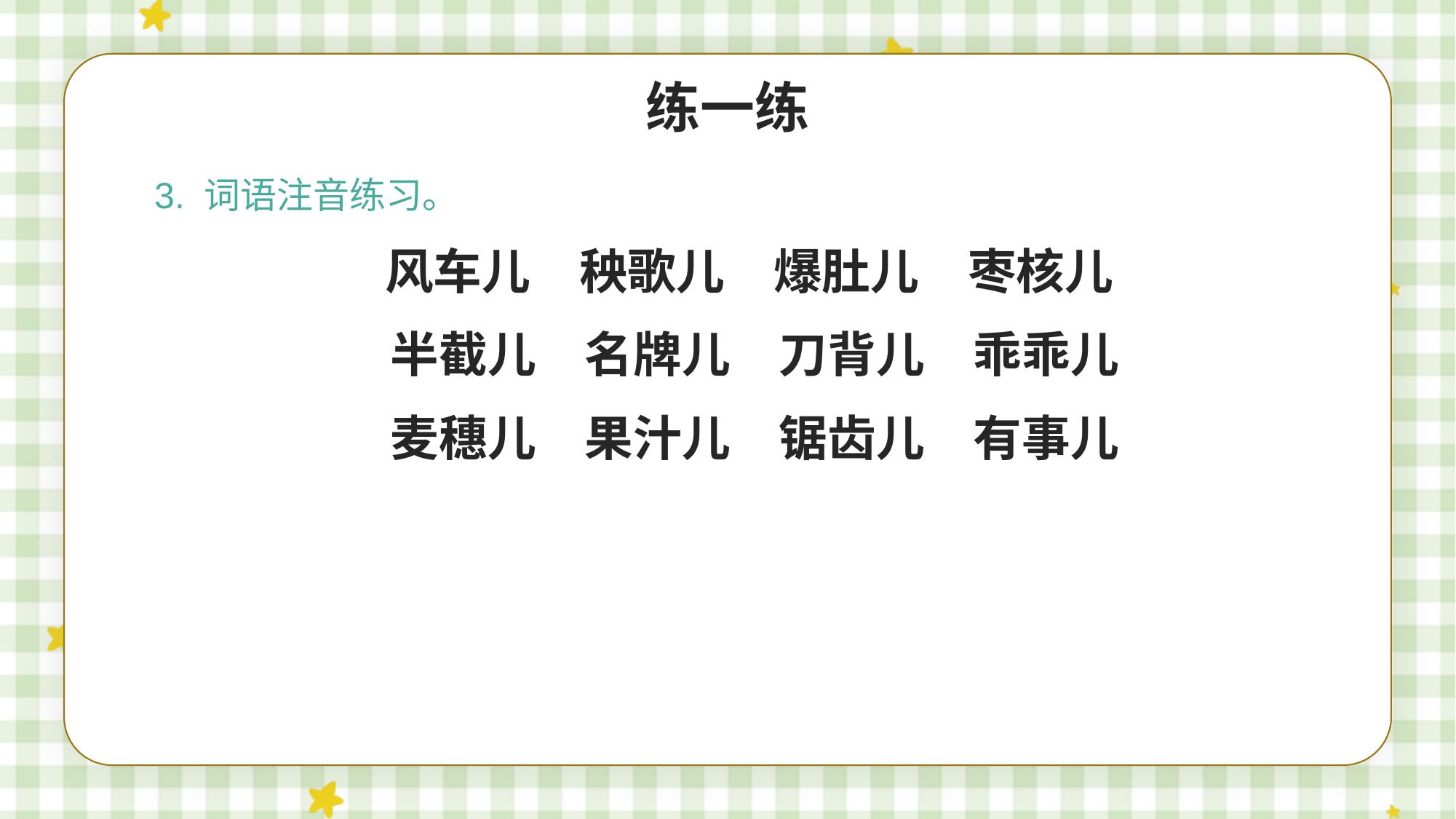

练一练
3. 词语注音练习。
风车儿　秧歌儿　爆肚儿　枣核儿
半截儿　名牌儿　刀背儿　乖乖儿
麦穗儿　果汁儿　锯齿儿　有事儿